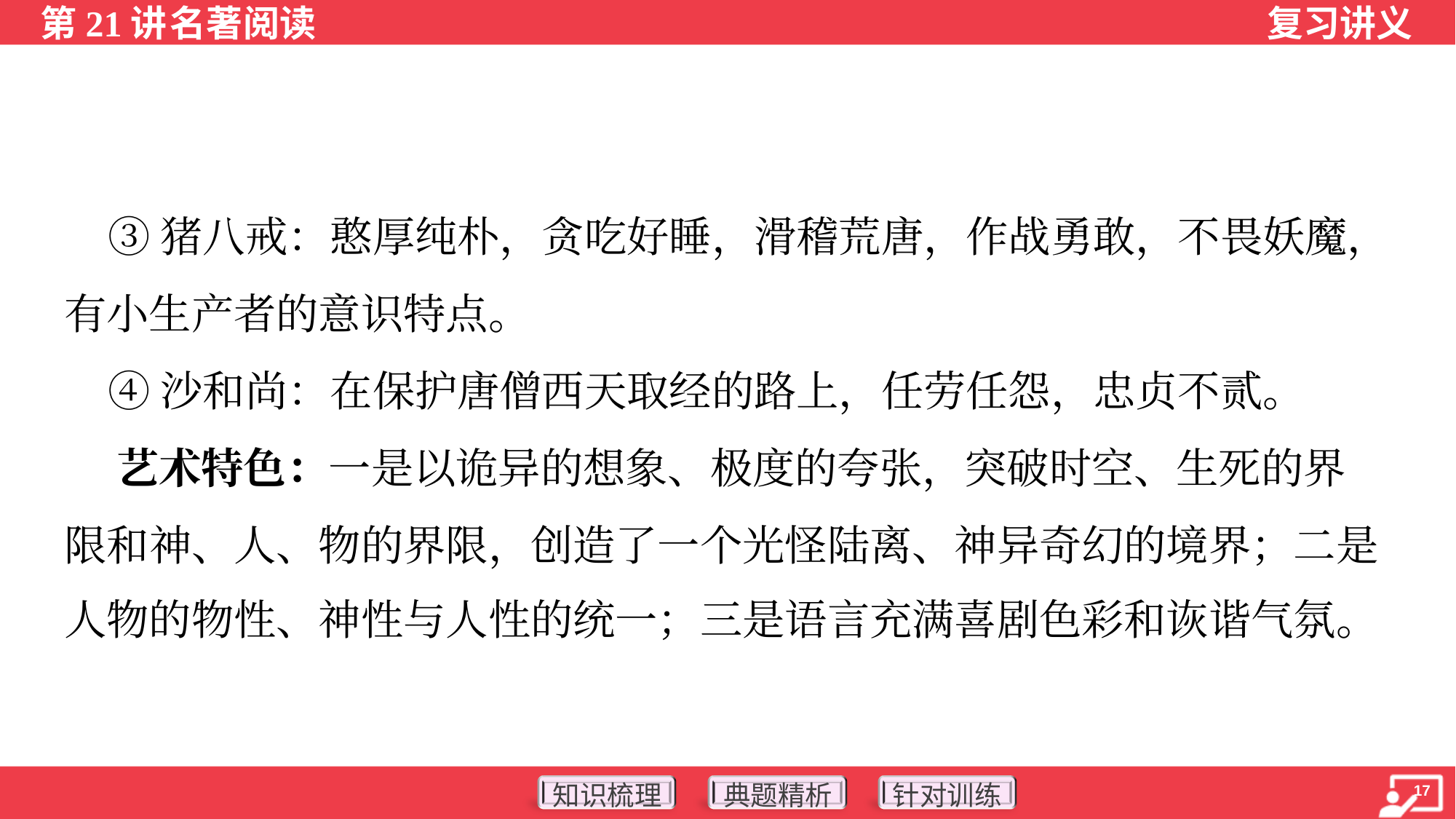

③猪八戒：憨厚纯朴，贪吃好睡，滑稽荒唐，作战勇敢，不畏妖魔，
有小生产者的意识特点。
    ④沙和尚：在保护唐僧西天取经的路上，任劳任怨，忠贞不贰。
    艺术特色：一是以诡异的想象、极度的夸张，突破时空、生死的界
限和神、人、物的界限，创造了一个光怪陆离、神异奇幻的境界；二是
人物的物性、神性与人性的统一；三是语言充满喜剧色彩和诙谐气氛。